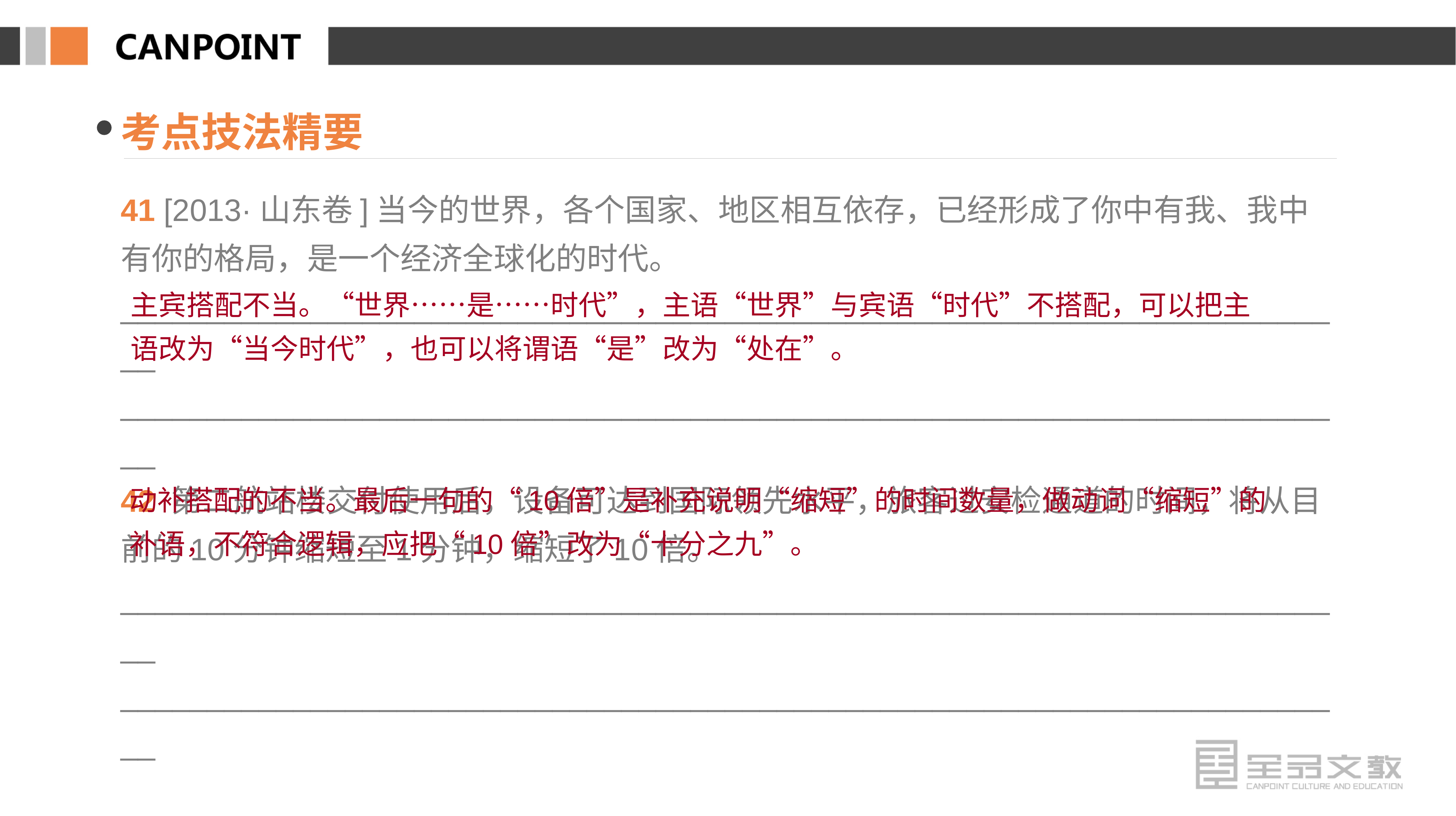

考点技法精要

41 [2013·山东卷]当今的世界，各个国家、地区相互依存，已经形成了你中有我、我中有你的格局，是一个经济全球化的时代。
________________________________________________________________________
________________________________________________________________________
42 第二航站楼交付使用后，设备可达到国际领先水平，旅客过安检通道的时间，将从目前的10分钟缩短至1分钟，缩短了10倍。
________________________________________________________________________
________________________________________________________________________

主宾搭配不当。“世界……是……时代”，主语“世界”与宾语“时代”不搭配，可以把主语改为“当今时代”，也可以将谓语“是”改为“处在”。
动补搭配的不当。最后一句的“10倍”是补充说明“缩短”的时间数量，做动词“缩短”的补语，不符合逻辑，应把“10倍”改为“十分之九”。